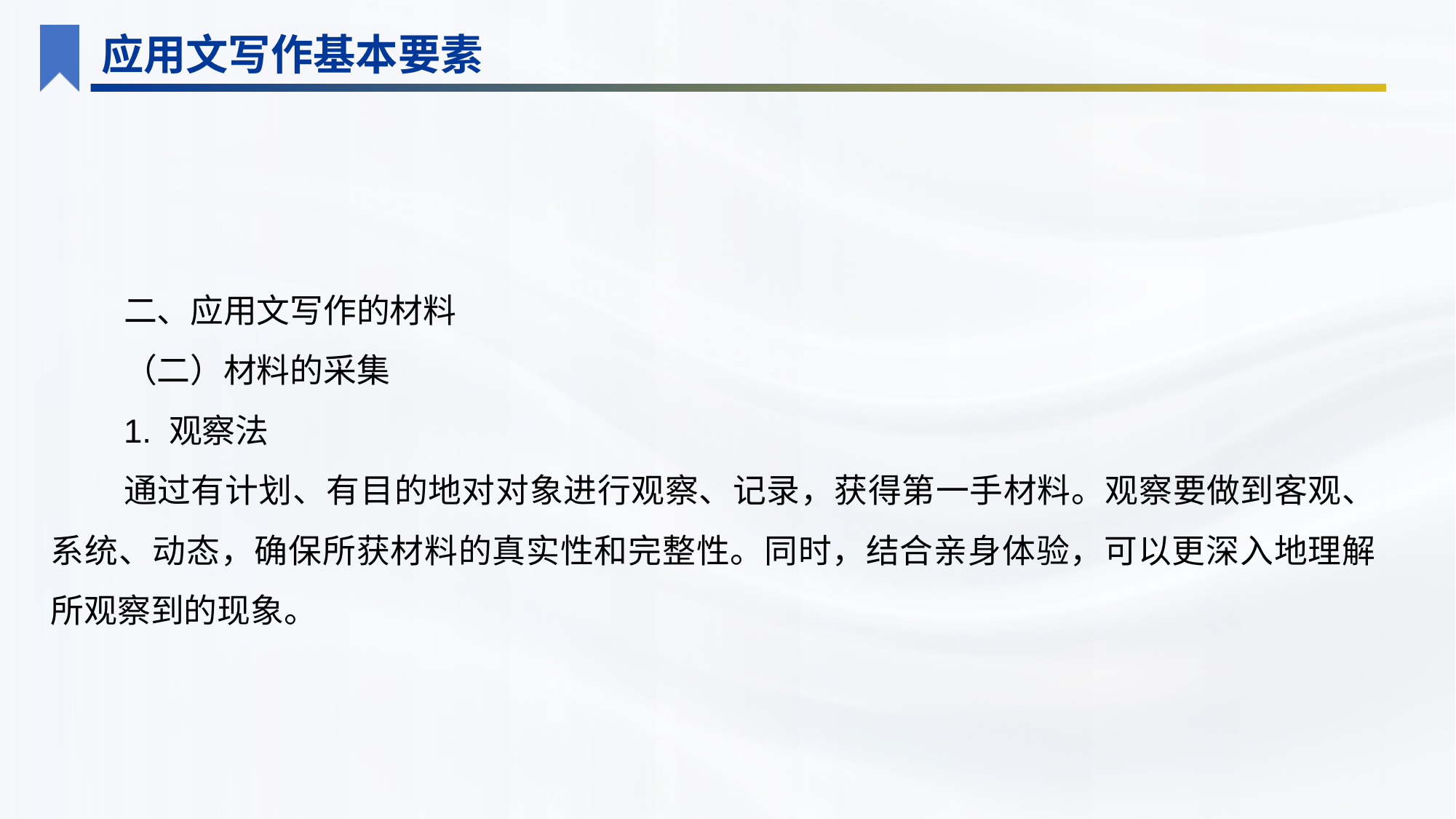

应用文写作基本要素
二、应用文写作的材料
（二）材料的采集
1. 观察法
通过有计划、有目的地对对象进行观察、记录，获得第一手材料。观察要做到客观、系统、动态，确保所获材料的真实性和完整性。同时，结合亲身体验，可以更深入地理解所观察到的现象。